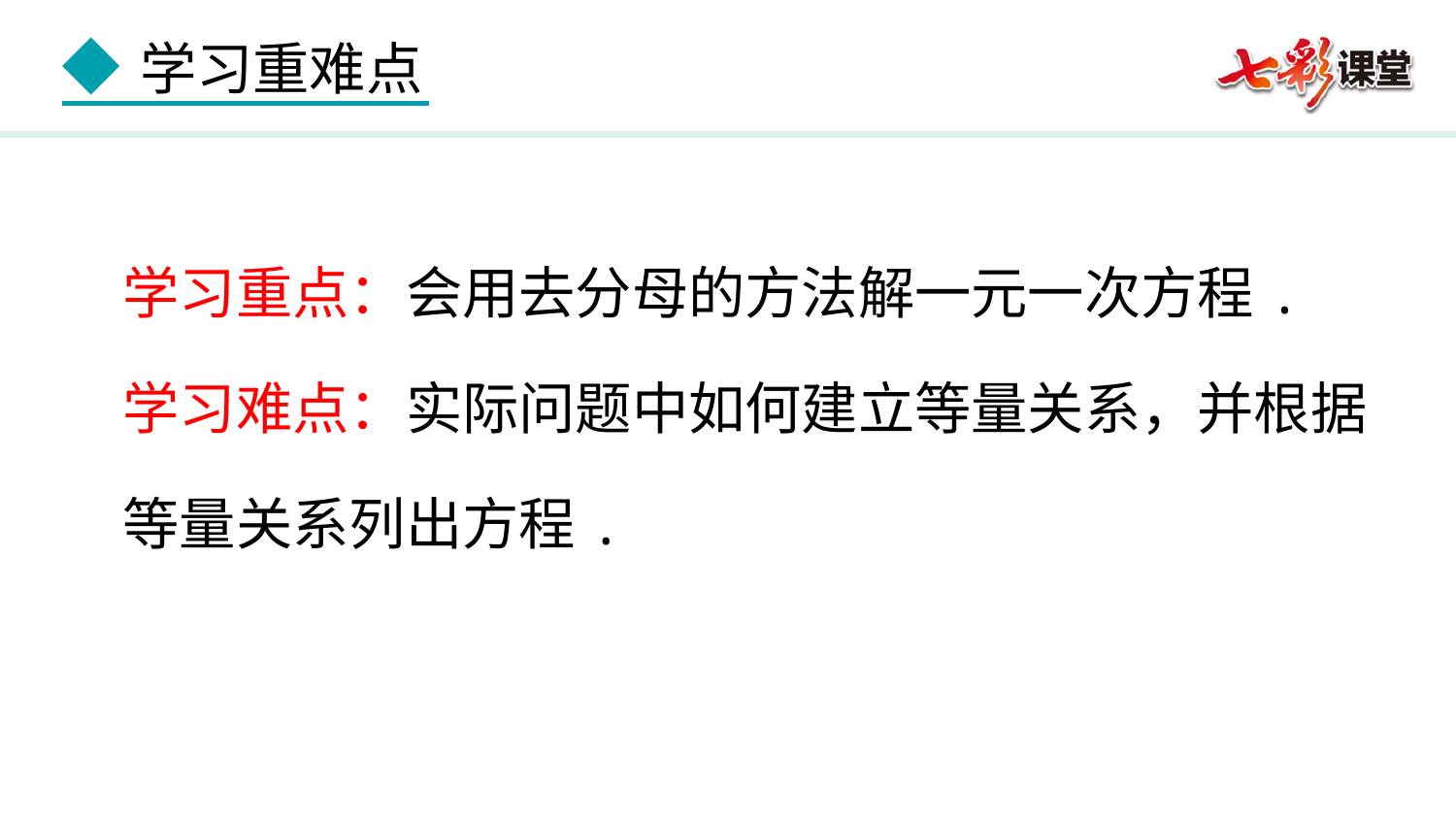

学习重点：会用去分母的方法解一元一次方程.
学习难点：实际问题中如何建立等量关系，并根据等量关系列出方程.